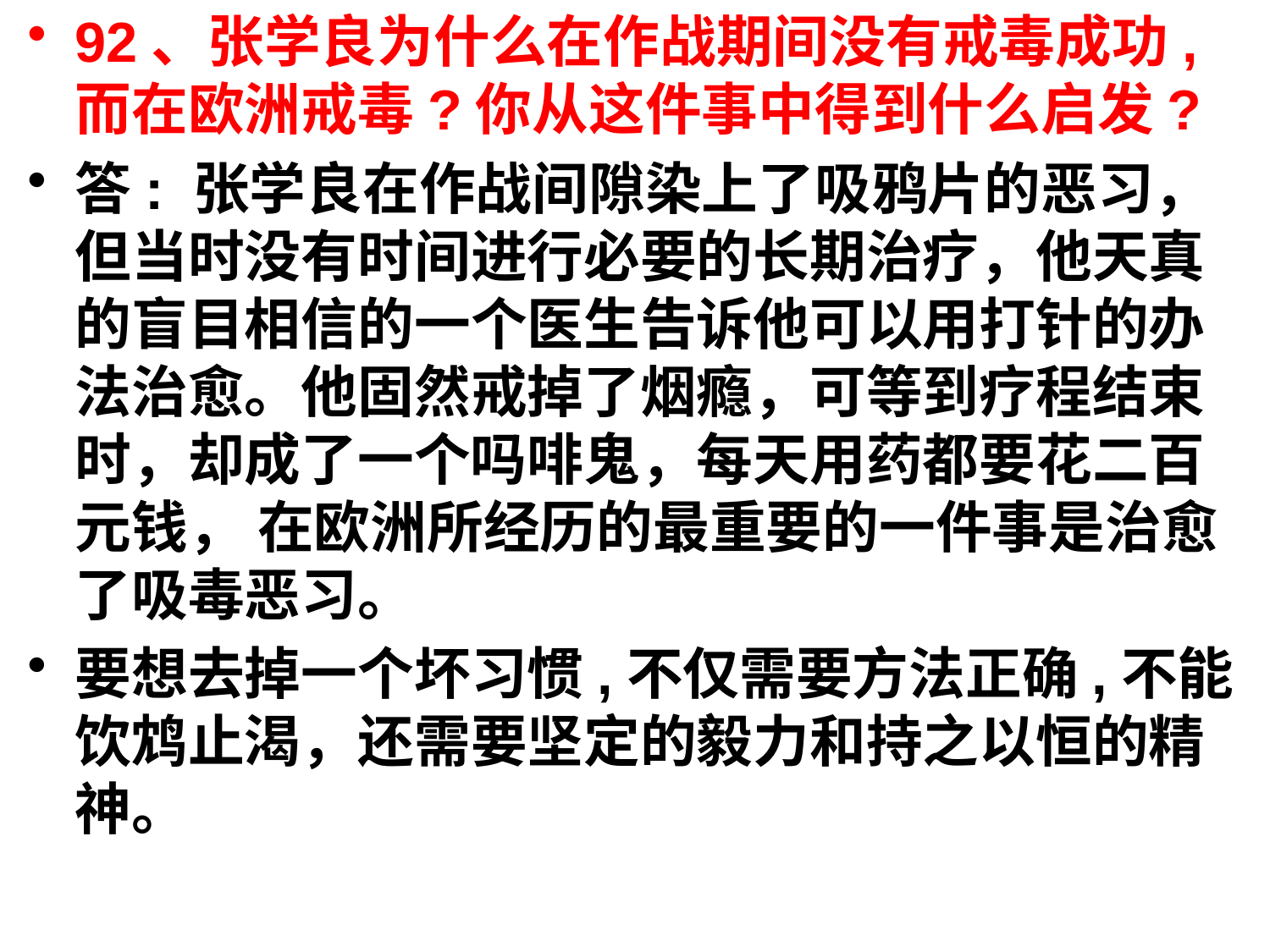

92、张学良为什么在作战期间没有戒毒成功,而在欧洲戒毒?你从这件事中得到什么启发?
答: 张学良在作战间隙染上了吸鸦片的恶习，但当时没有时间进行必要的长期治疗，他天真的盲目相信的一个医生告诉他可以用打针的办法治愈。他固然戒掉了烟瘾，可等到疗程结束时，却成了一个吗啡鬼，每天用药都要花二百元钱， 在欧洲所经历的最重要的一件事是治愈了吸毒恶习。
要想去掉一个坏习惯,不仅需要方法正确,不能饮鸩止渴，还需要坚定的毅力和持之以恒的精神。

#